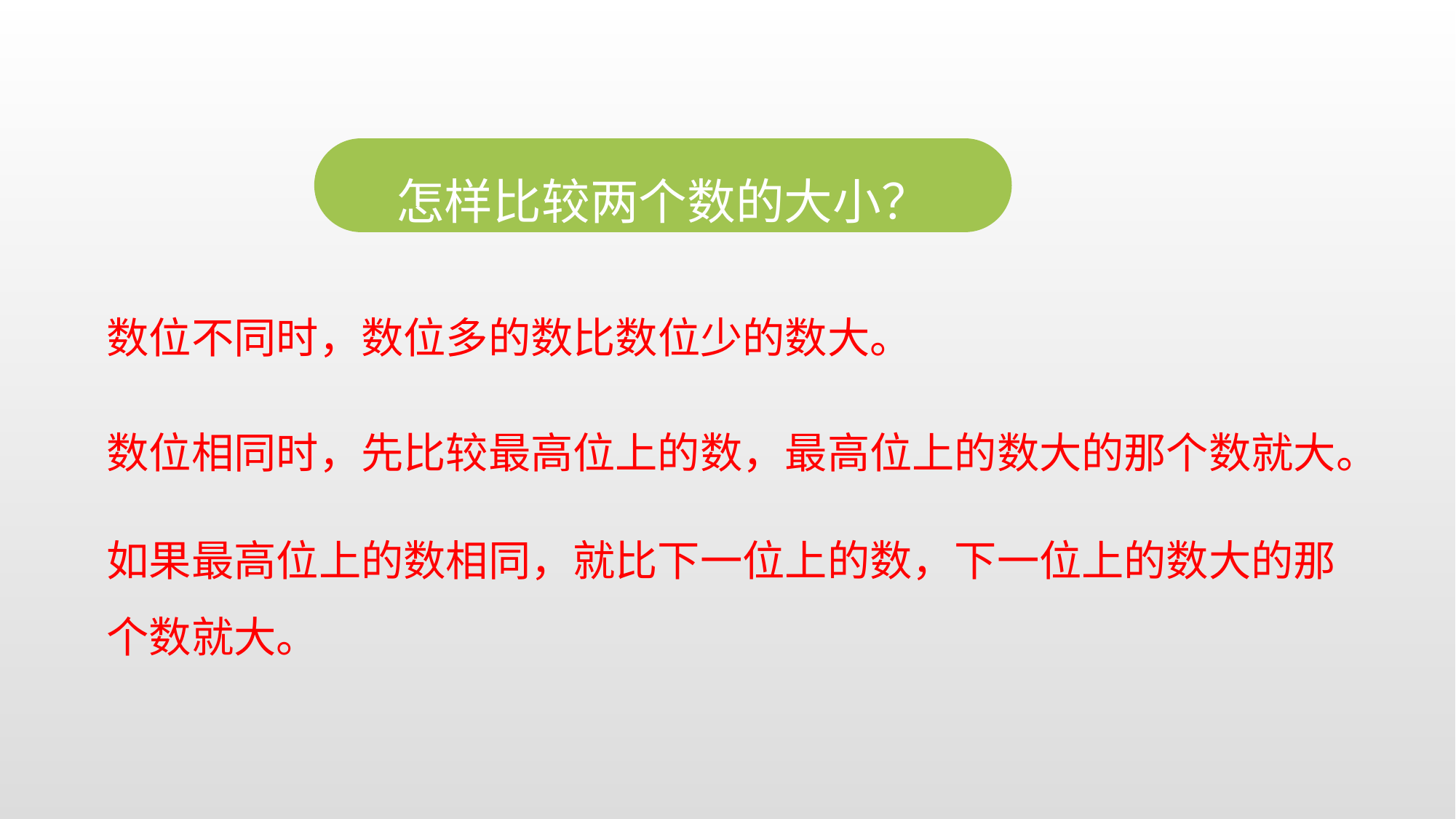

怎样比较两个数的大小？
数位不同时，数位多的数比数位少的数大。
数位相同时，先比较最高位上的数，最高位上的数大的那个数就大。
如果最高位上的数相同，就比下一位上的数，下一位上的数大的那个数就大。